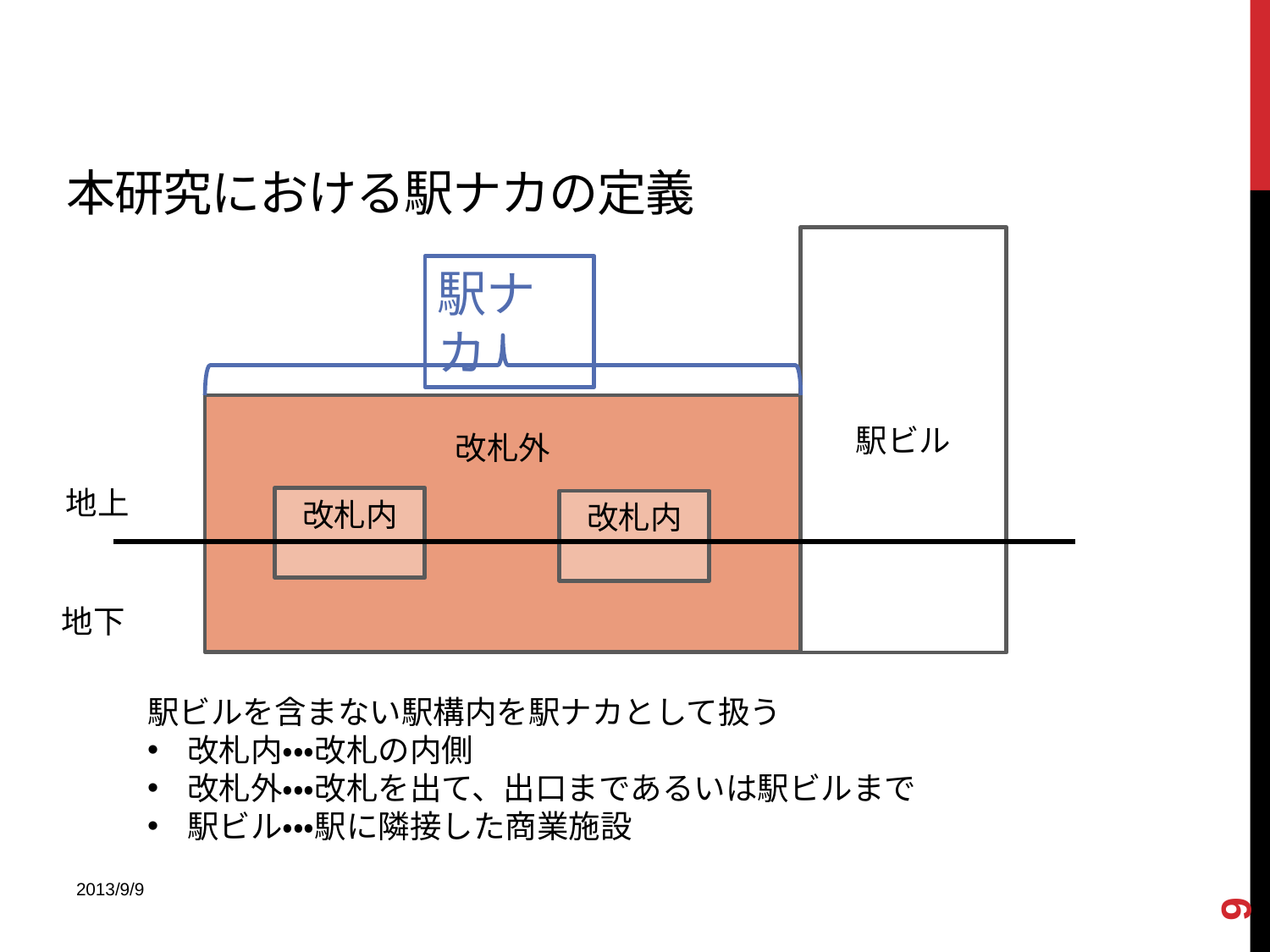

# 本研究における駅ナカの定義
駅ビル
駅ナカ
改札外

地上
改札内

改札内

地下
駅ビルを含まない駅構内を駅ナカとして扱う
改札内・・・改札の内側
改札外・・・改札を出て、出口まであるいは駅ビルまで
駅ビル・・・駅に隣接した商業施設

9
2013/9/9